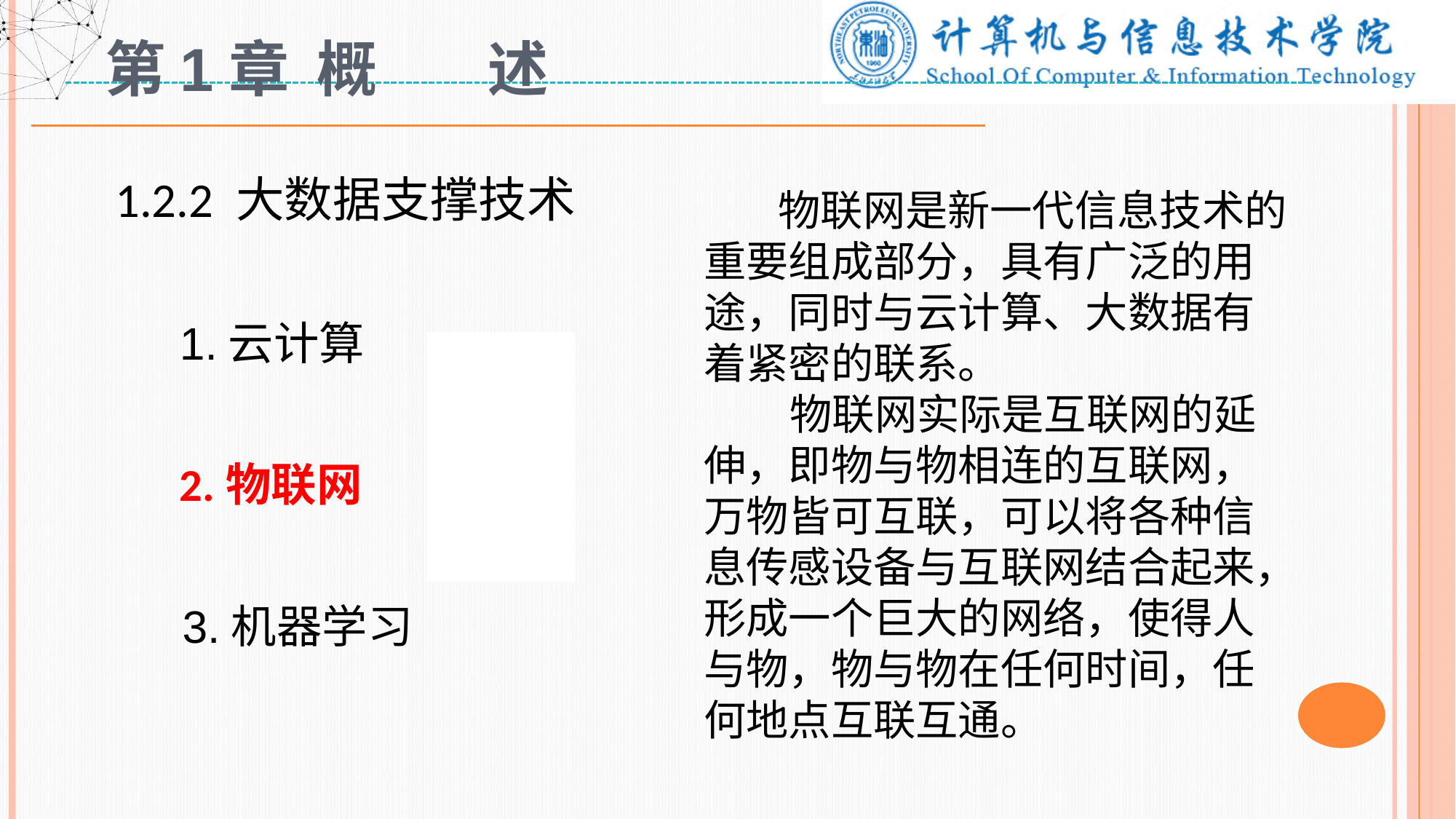

# 第1章  概        述
 1.2.2 大数据支撑技术
       1.云计算
       2.物联网
      3.机器学习

        物联网是新一代信息技术的重要组成部分，具有广泛的用途，同时与云计算、大数据有着紧密的联系。
        物联网实际是互联网的延伸，即物与物相连的互联网，万物皆可互联，可以将各种信息传感设备与互联网结合起来，形成一个巨大的网络，使得人与物，物与物在任何时间，任何地点互联互通。